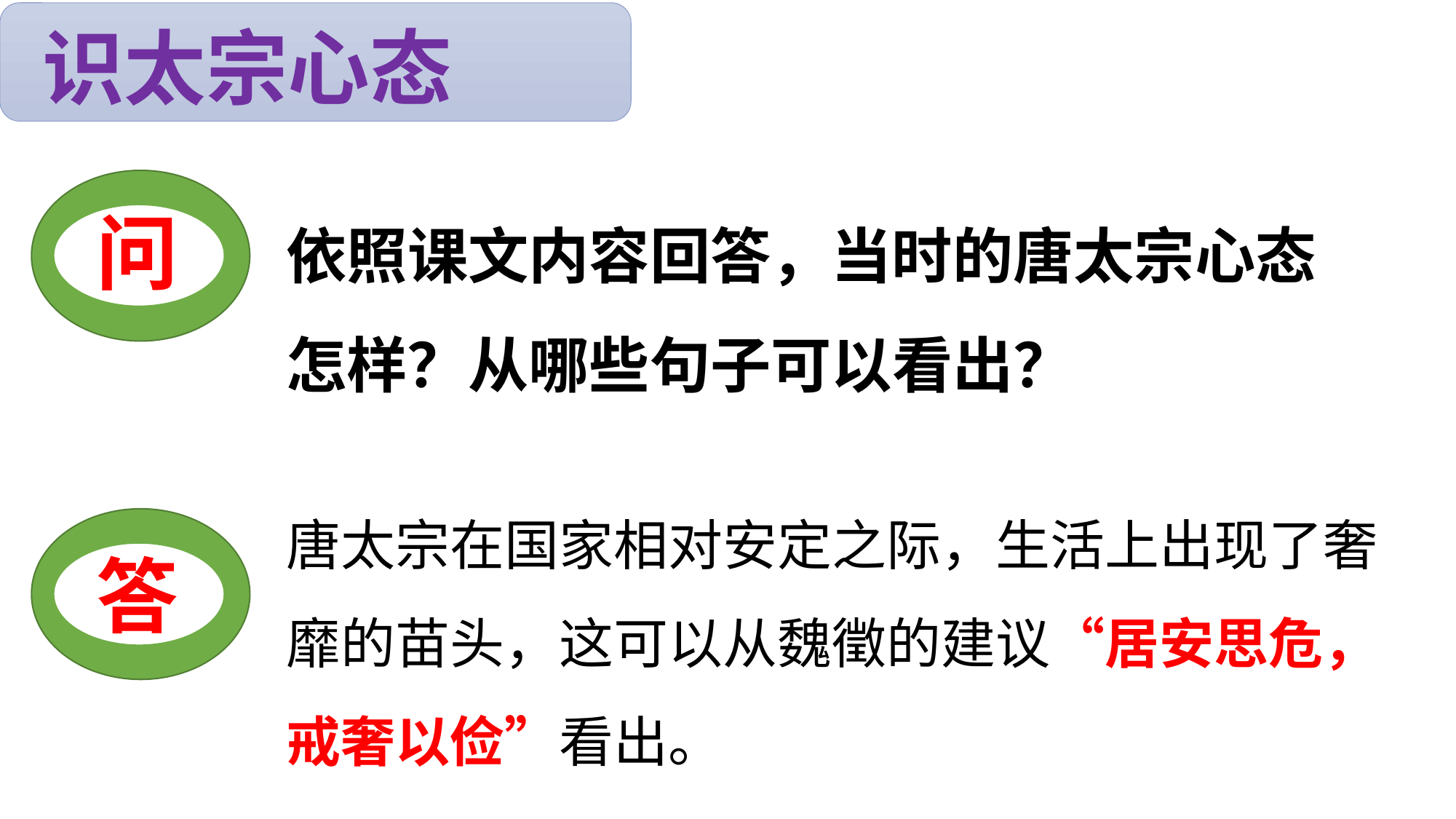

识太宗心态

依照课文内容回答，当时的唐太宗心态怎样？从哪些句子可以看出？
问
问

唐太宗在国家相对安定之际，生活上出现了奢靡的苗头，这可以从魏徵的建议“居安思危，戒奢以俭”看出。

答